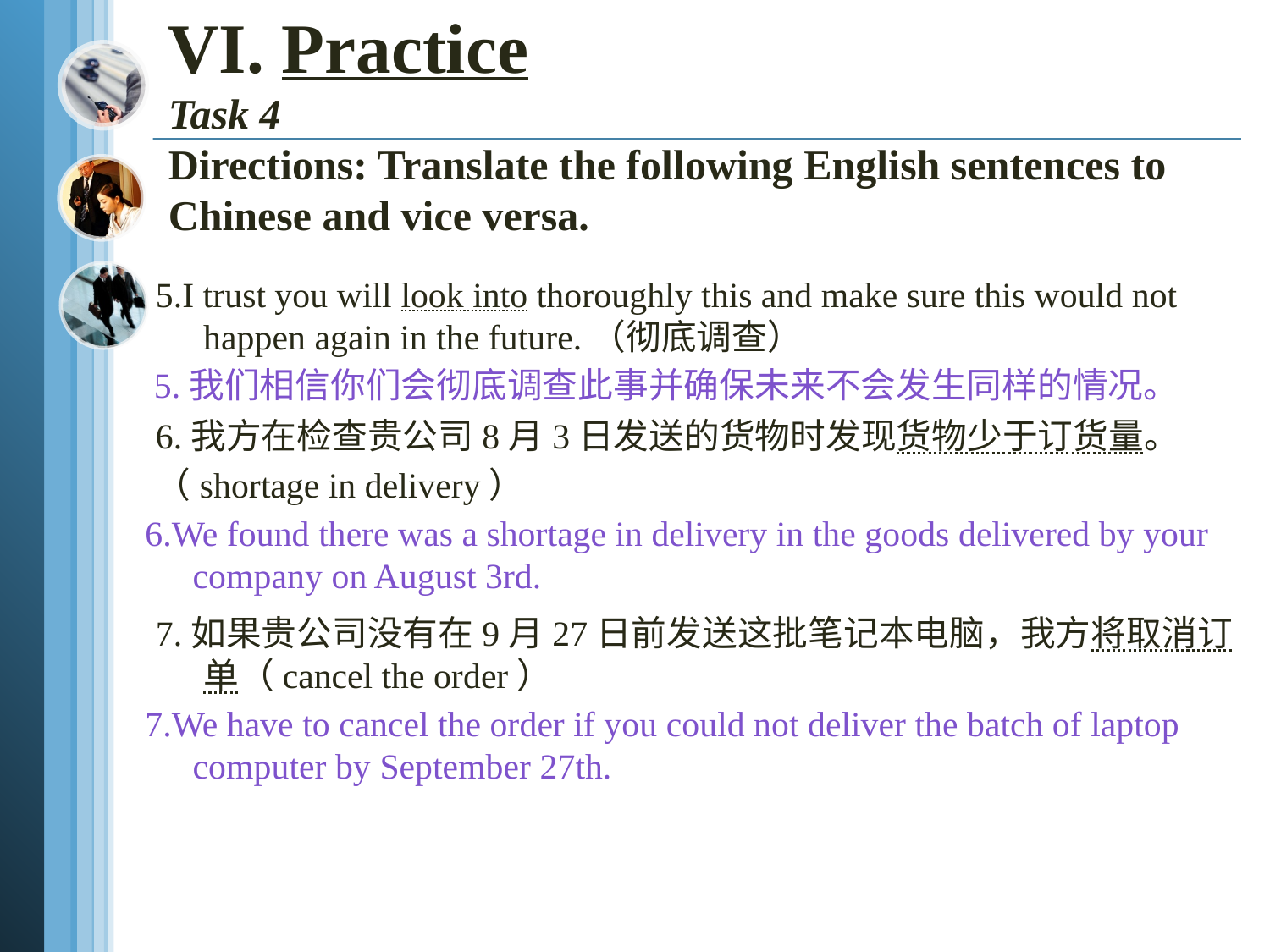

# VI. Practice Task 4 Directions: Translate the following English sentences to Chinese and vice versa.
5.I trust you will look into thoroughly this and make sure this would not happen again in the future.（彻底调查）

6.我方在检查贵公司8月3日发送的货物时发现货物少于订货量。
（shortage in delivery）

7.如果贵公司没有在9月27日前发送这批笔记本电脑，我方将取消订单（cancel the order）

 5.我们相信你们会彻底调查此事并确保未来不会发生同样的情况。

6.We found there was a shortage in delivery in the goods delivered by your company on August 3rd.

7.We have to cancel the order if you could not deliver the batch of laptop computer by September 27th.